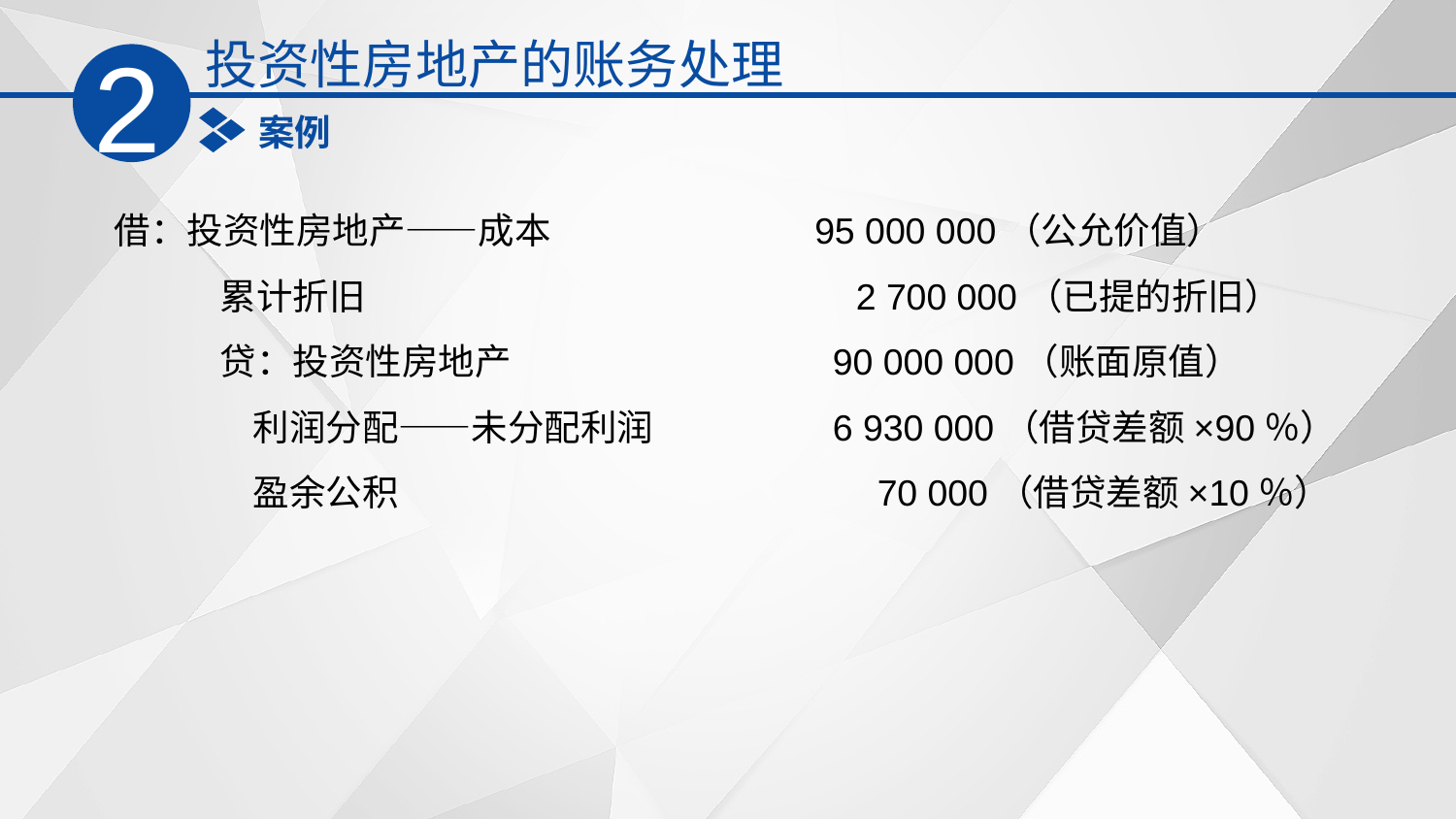

投资性房地产的账务处理
2

案例

借：投资性房地产——成本　　　　　　　95 000 000（公允价值）
　　    累计折旧　　　　　　　　　　　　　 2 700 000（已提的折旧）
　　    贷：投资性房地产　　　　　　　       90 000 000（账面原值）
　        　利润分配——未分配利润　　　　   6 930 000（借贷差额×90％）
　        　盈余公积　　　　　　　　　　　　    70 000（借贷差额×10％）